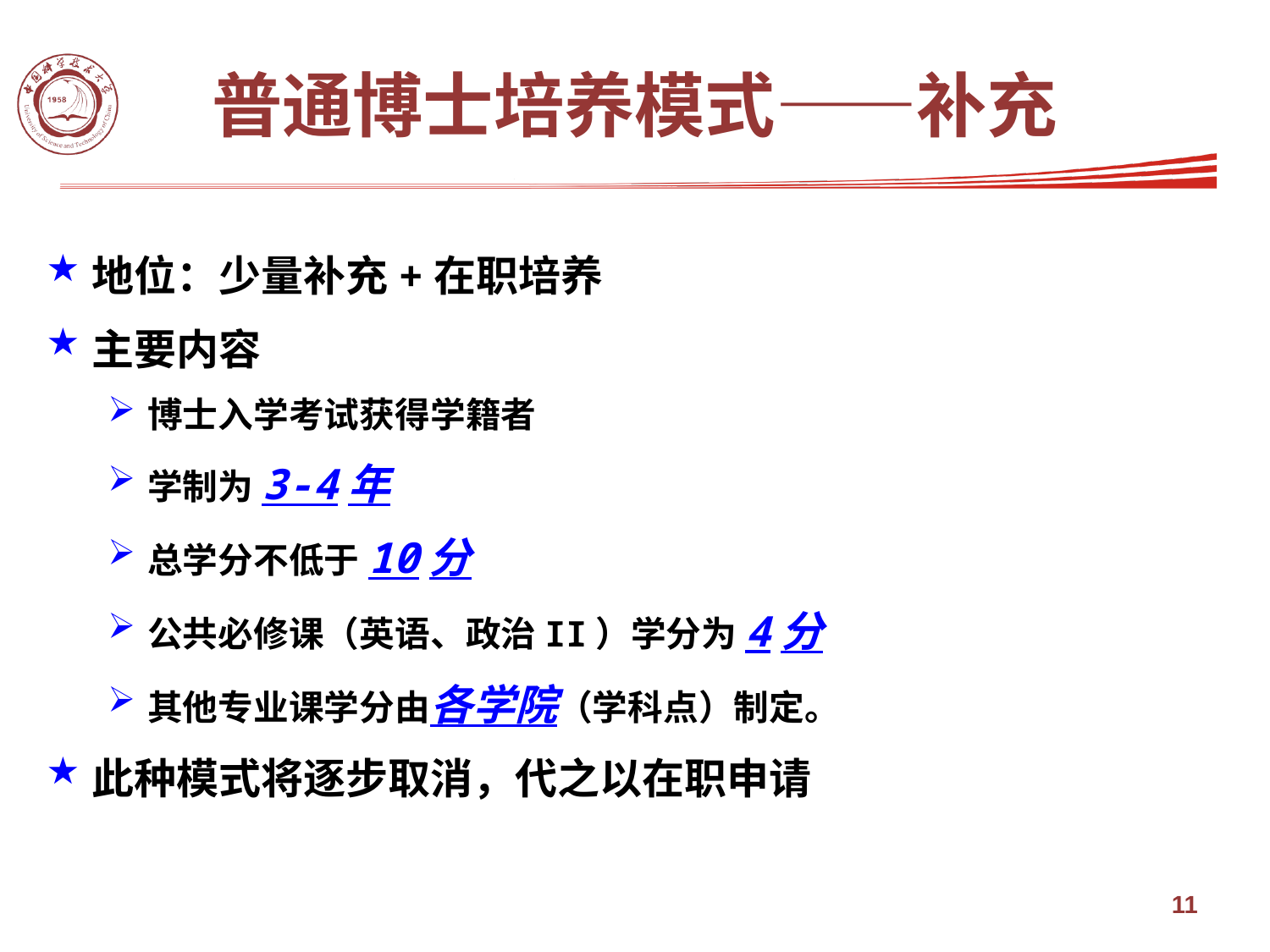

普通博士培养模式——补充
地位：少量补充+在职培养
主要内容
博士入学考试获得学籍者
学制为3-4年
总学分不低于10分
公共必修课（英语、政治II）学分为4分
其他专业课学分由各学院（学科点）制定。
此种模式将逐步取消，代之以在职申请